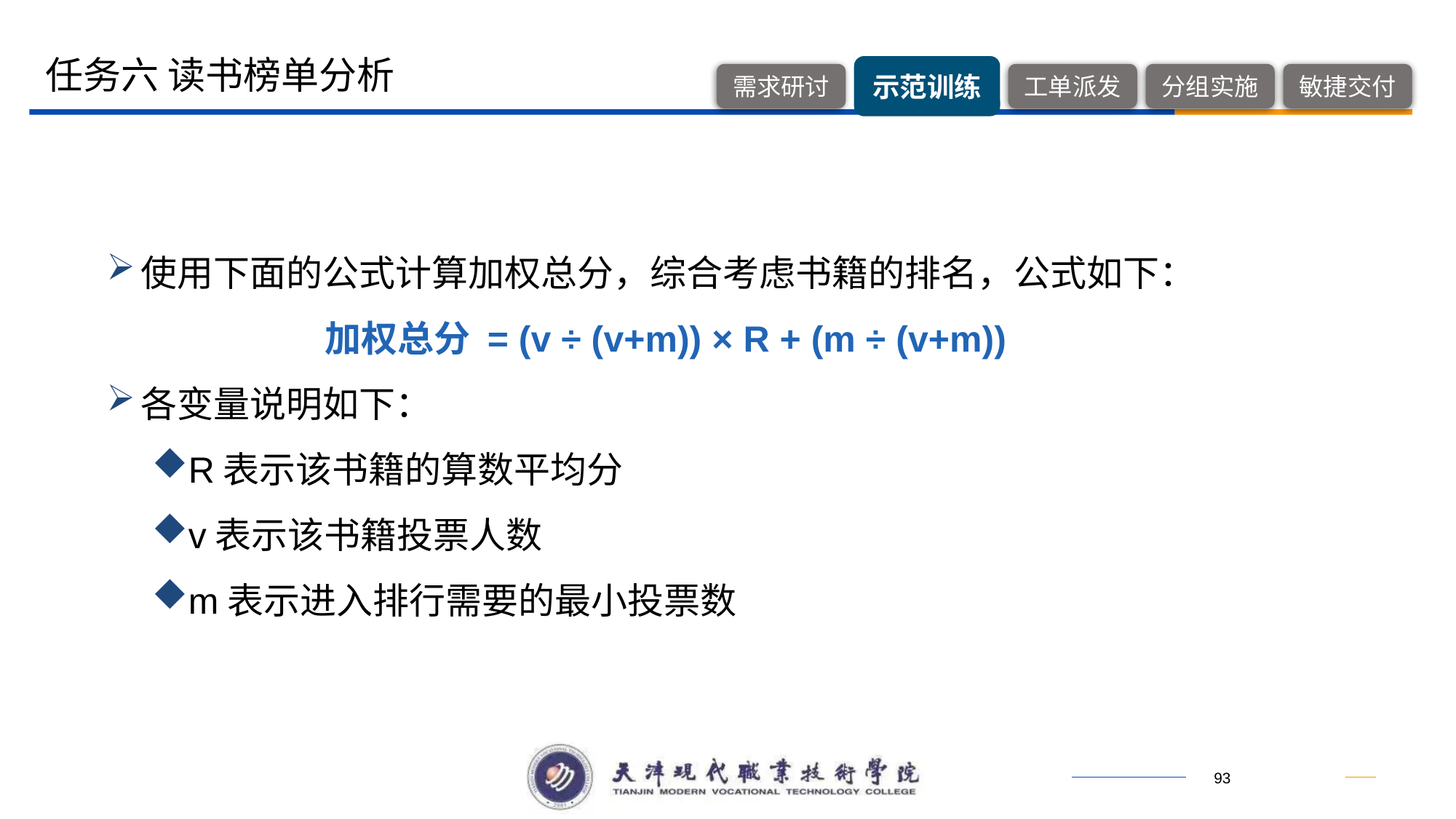

任务六 读书榜单分析

使用下面的公式计算加权总分，综合考虑书籍的排名，公式如下：
		加权总分 = (v ÷ (v+m)) × R + (m ÷ (v+m))
各变量说明如下：
R表示该书籍的算数平均分
v表示该书籍投票人数
m表示进入排行需要的最小投票数